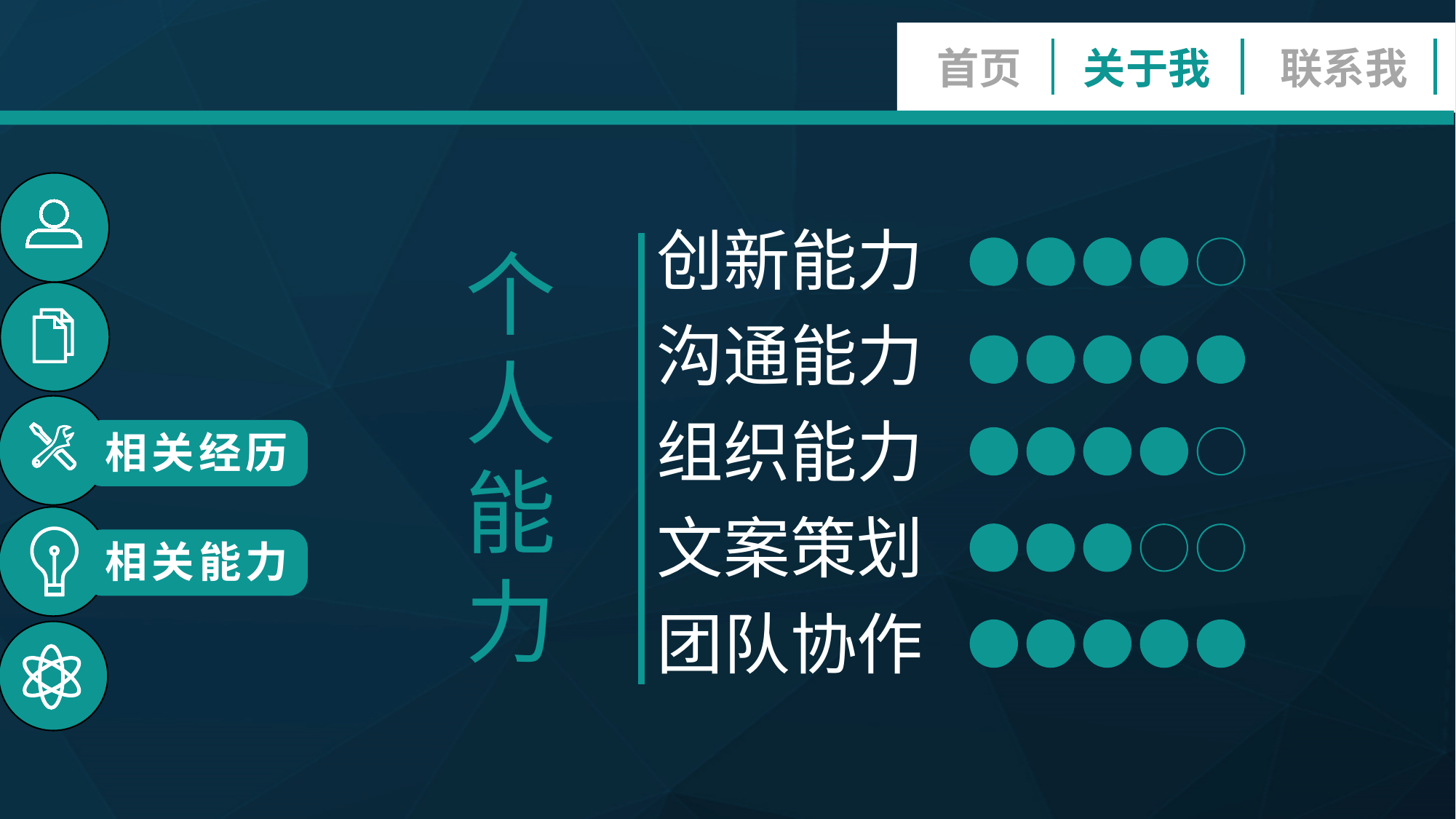

首页
关于我
联系我

创新能力

沟通能力

组织能力

文案策划

团队协作

个人能力

相关经历

相关能力